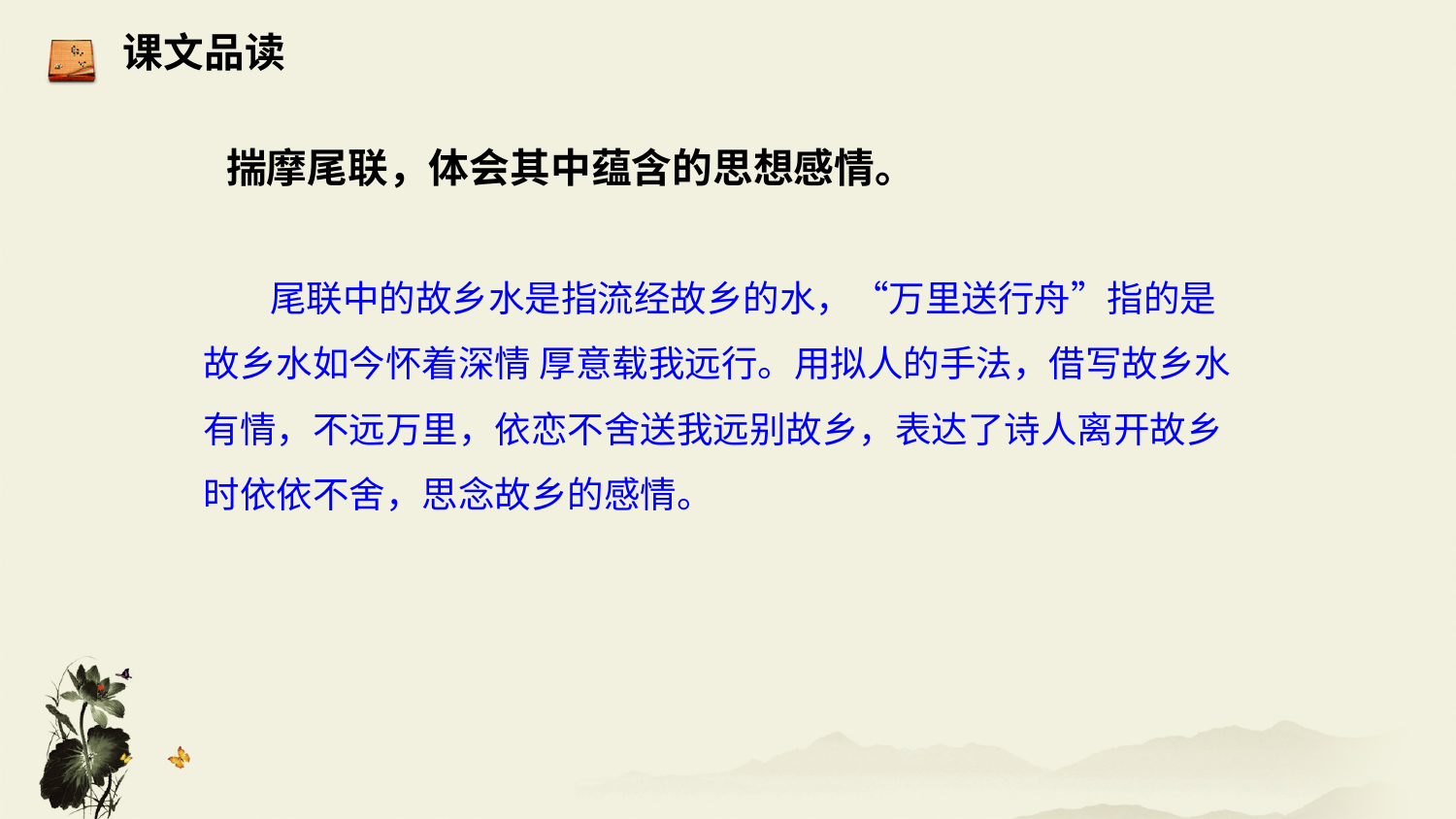

课文品读
揣摩尾联，体会其中蕴含的思想感情。
       尾联中的故乡水是指流经故乡的水，“万里送行舟”指的是故乡水如今怀着深情 厚意载我远行。用拟人的手法，借写故乡水有情，不远万里，依恋不舍送我远别故乡，表达了诗人离开故乡时依依不舍，思念故乡的感情。